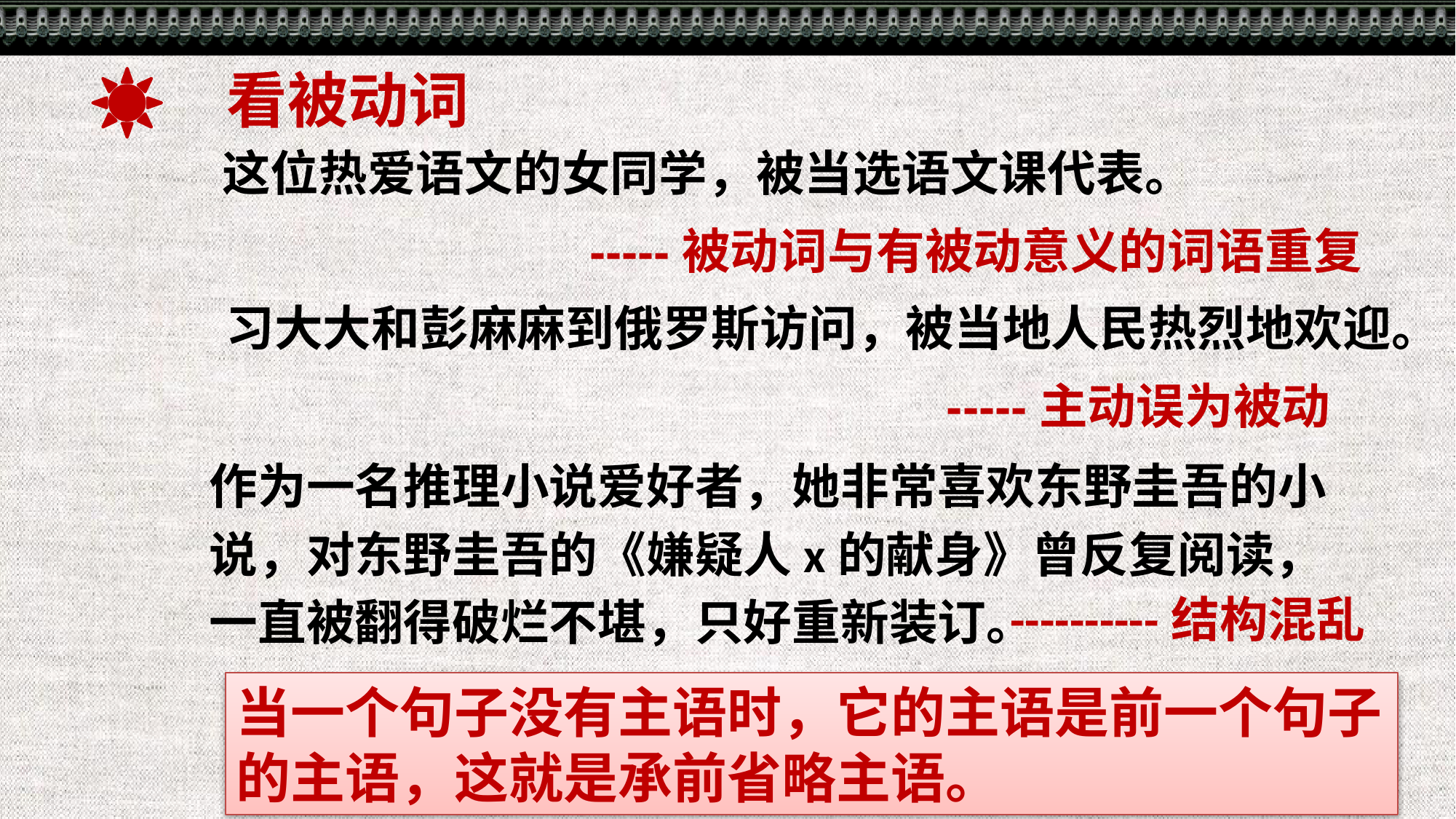

看被动词

这位热爱语文的女同学，被当选语文课代表。
-----被动词与有被动意义的词语重复
习大大和彭麻麻到俄罗斯访问，被当地人民热烈地欢迎。
-----主动误为被动
作为一名推理小说爱好者，她非常喜欢东野圭吾的小说，对东野圭吾的《嫌疑人x的献身》曾反复阅读，一直被翻得破烂不堪，只好重新装订。
----------结构混乱
当一个句子没有主语时，它的主语是前一个句子的主语，这就是承前省略主语。